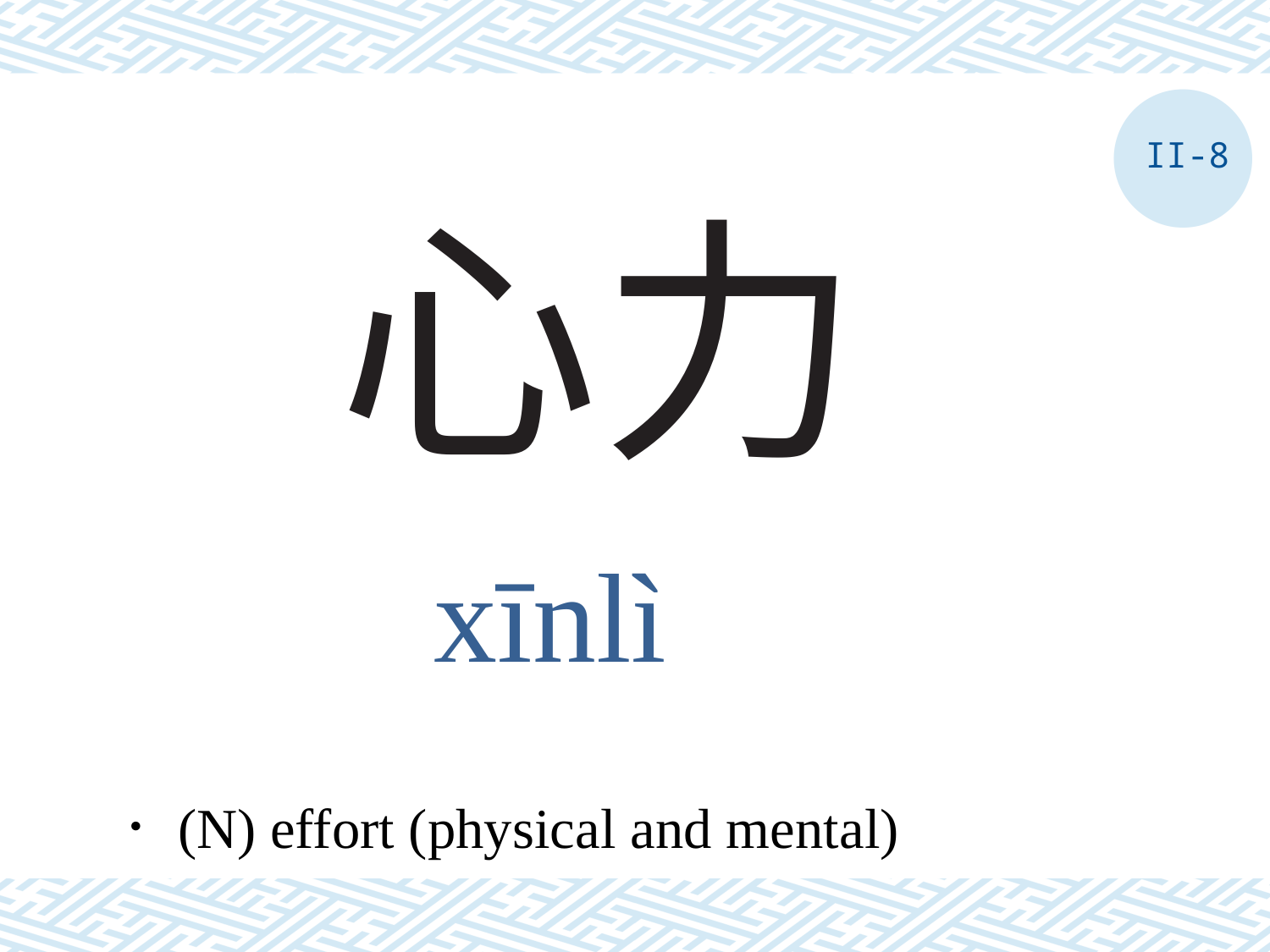

II-8

# 心力
xīnlì
．(N) effort (physical and mental)